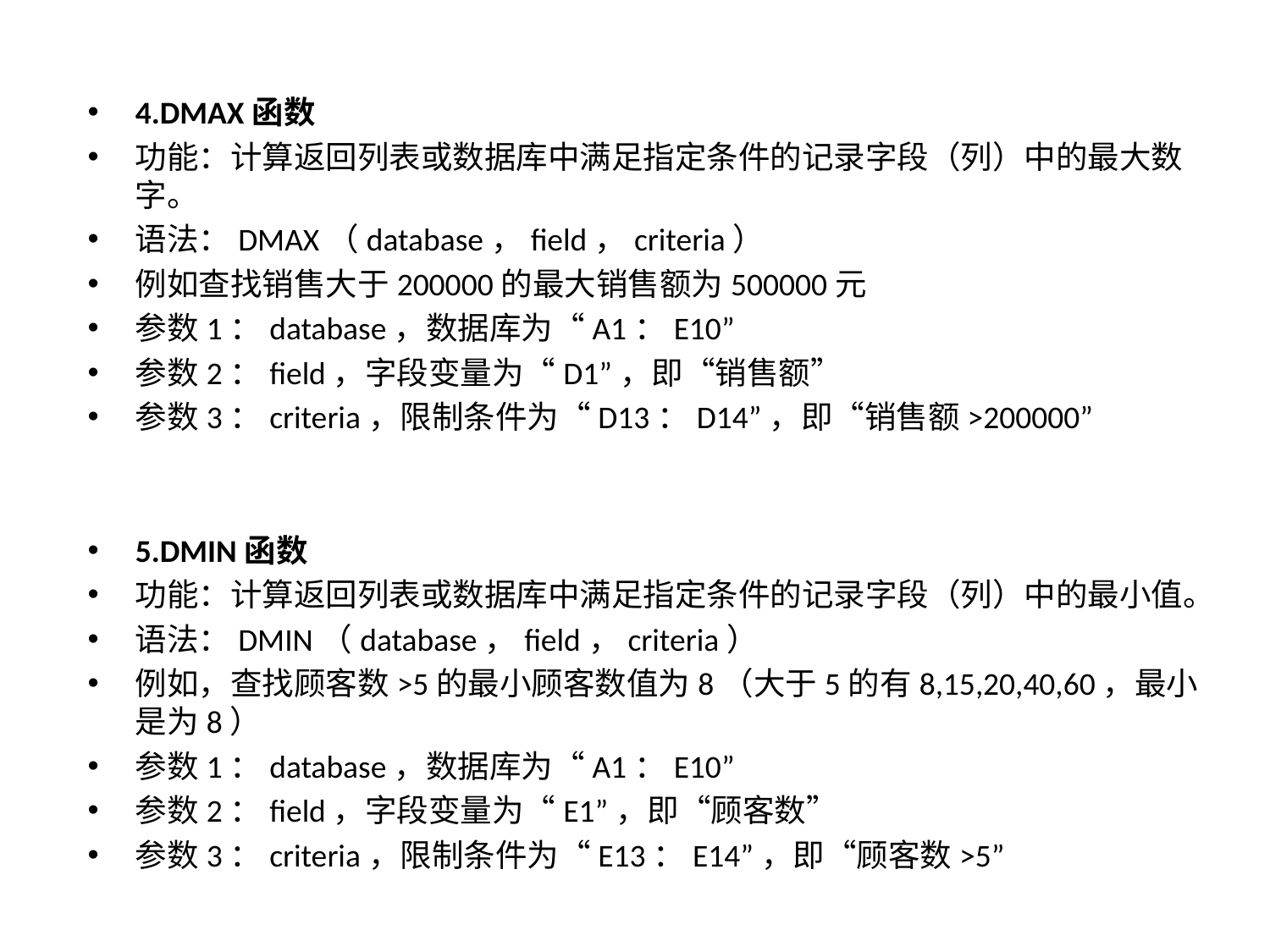

4.DMAX函数
功能：计算返回列表或数据库中满足指定条件的记录字段（列）中的最大数字。
语法：DMAX（database，field，criteria）
例如查找销售大于200000的最大销售额为500000元
参数1：database，数据库为“A1：E10”
参数2：field，字段变量为“D1”，即“销售额”
参数3：criteria，限制条件为“D13：D14”，即“销售额>200000”

5.DMIN函数
功能：计算返回列表或数据库中满足指定条件的记录字段（列）中的最小值。
语法：DMIN（database，field，criteria）
例如，查找顾客数>5的最小顾客数值为8（大于5的有8,15,20,40,60，最小是为8）
参数1：database，数据库为“A1：E10”
参数2：field，字段变量为“E1”，即“顾客数”
参数3：criteria，限制条件为“E13：E14”，即“顾客数>5”